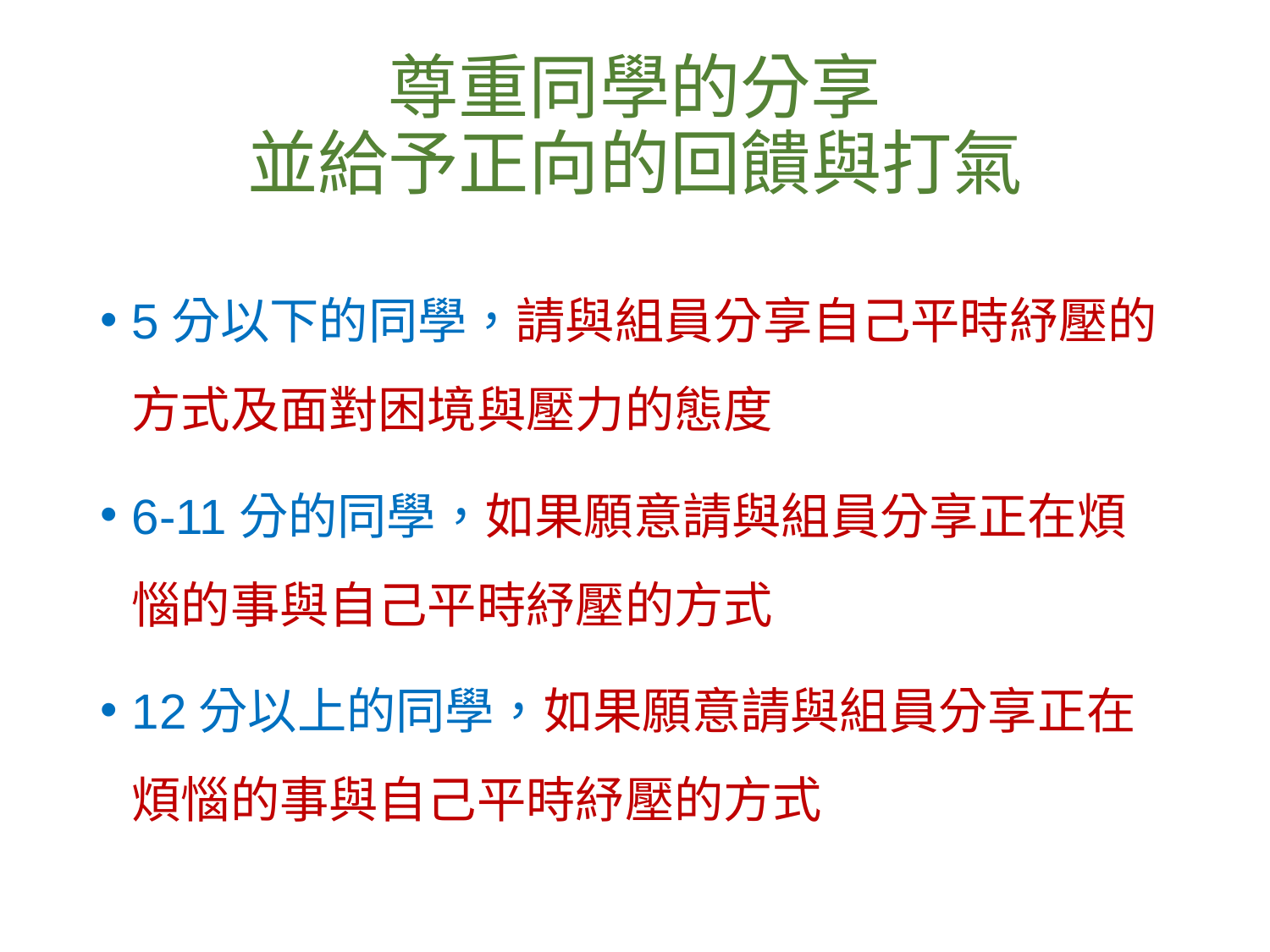

# 尊重同學的分享 並給予正向的回饋與打氣
5分以下的同學，請與組員分享自己平時紓壓的方式及面對困境與壓力的態度
6-11分的同學，如果願意請與組員分享正在煩惱的事與自己平時紓壓的方式
12分以上的同學，如果願意請與組員分享正在煩惱的事與自己平時紓壓的方式